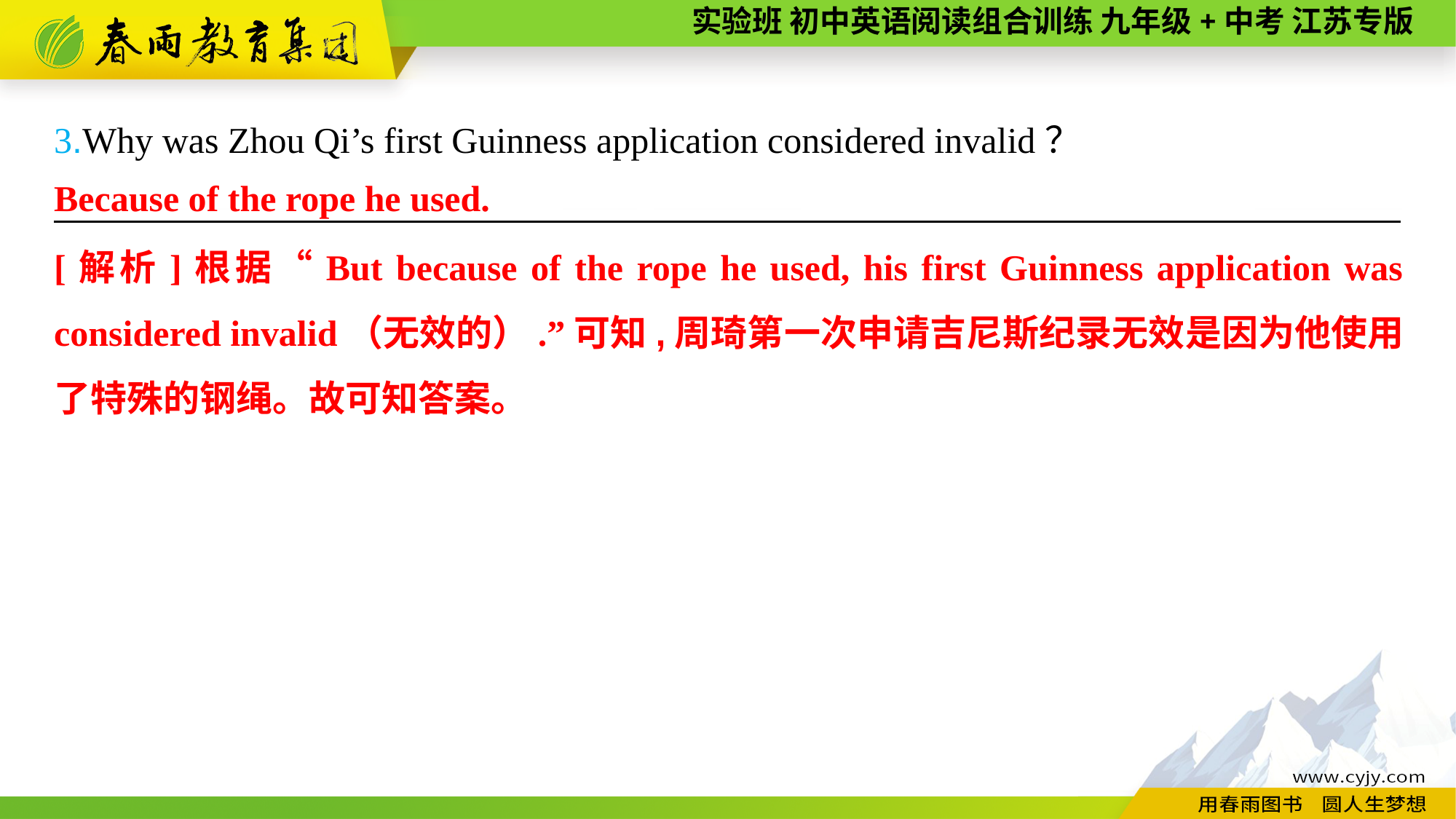

3.Why was Zhou Qi’s first Guinness application considered invalid？
————————                        ——  ————                                                  ————
Because of the rope he used.
[解析]根据“But because of the rope he used, his first Guinness application was considered invalid（无效的）.”可知,周琦第一次申请吉尼斯纪录无效是因为他使用了特殊的钢绳。故可知答案。